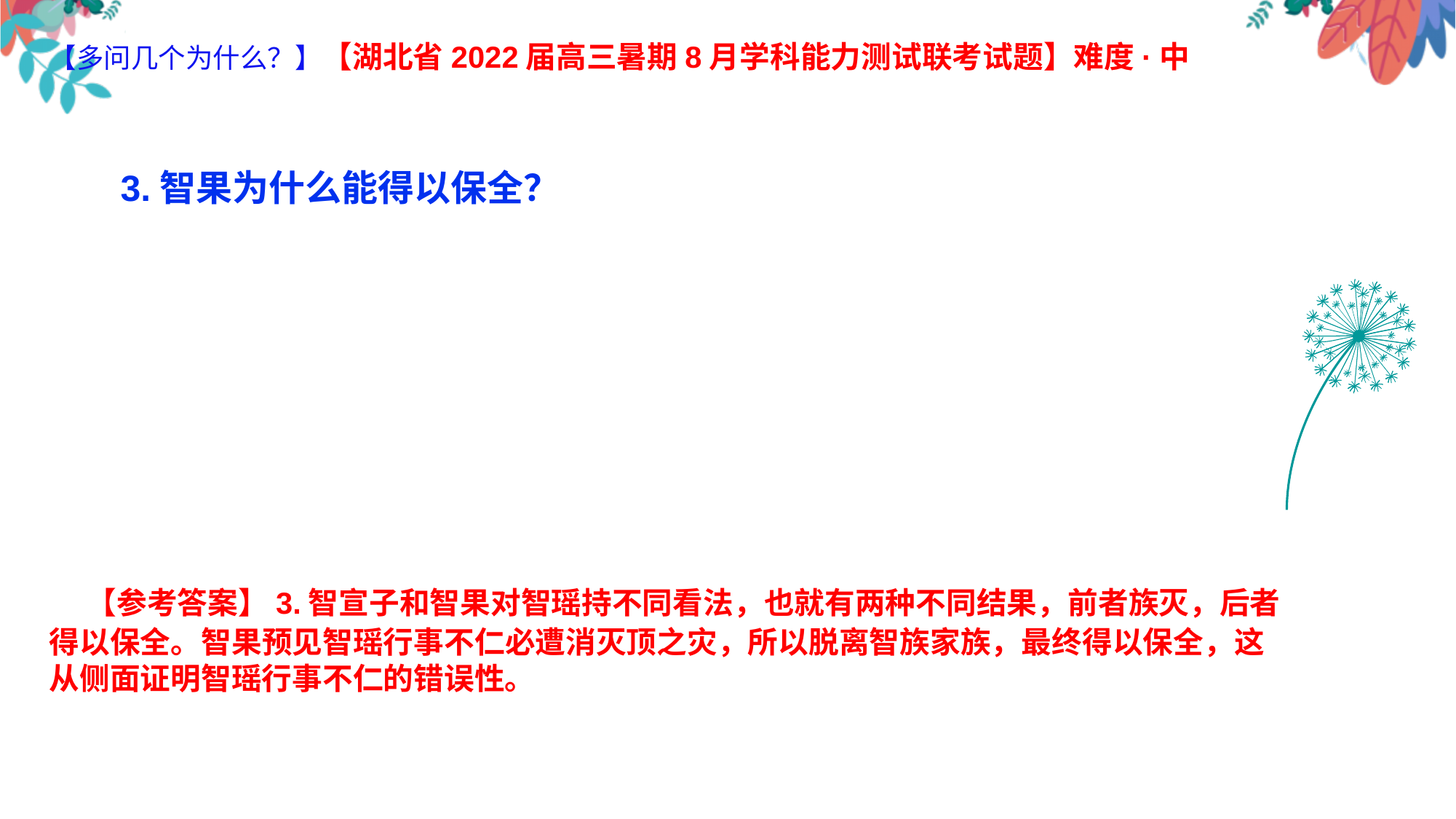

【多问几个为什么？】【湖北省2022届高三暑期8月学科能力测试联考试题】难度·中

       3.智果为什么能得以保全？

   【参考答案】3.智宣子和智果对智瑶持不同看法，也就有两种不同结果，前者族灭，后者得以保全。智果预见智瑶行事不仁必遭消灭顶之灾，所以脱离智族家族，最终得以保全，这从侧面证明智瑶行事不仁的错误性。